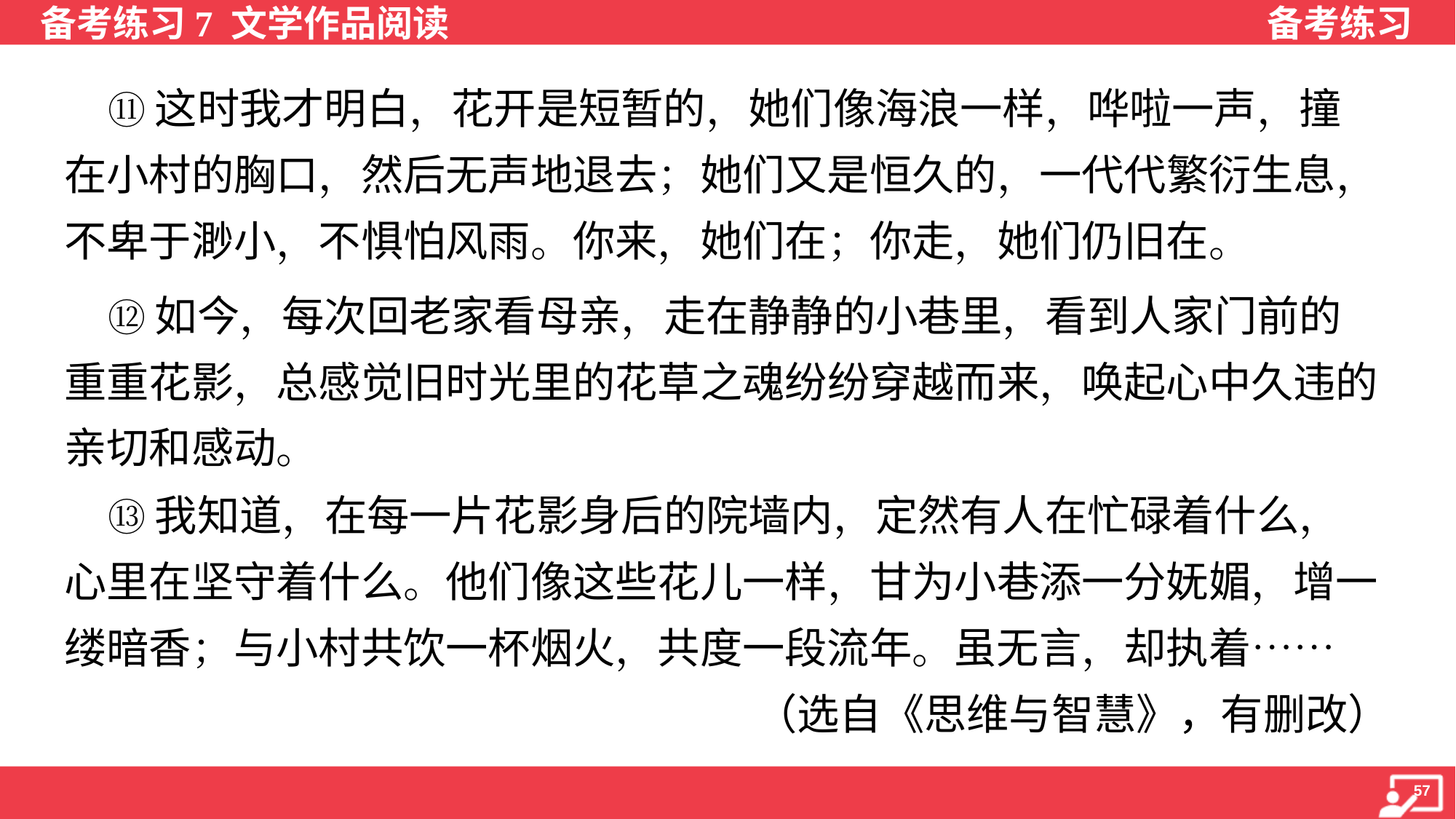

⑪这时我才明白，花开是短暂的，她们像海浪一样，哗啦一声，撞
在小村的胸口，然后无声地退去；她们又是恒久的，一代代繁衍生息，
不卑于渺小，不惧怕风雨。你来，她们在；你走，她们仍旧在。
    ⑫如今，每次回老家看母亲，走在静静的小巷里，看到人家门前的
重重花影，总感觉旧时光里的花草之魂纷纷穿越而来，唤起心中久违的
亲切和感动。
    ⑬我知道，在每一片花影身后的院墙内，定然有人在忙碌着什么，
心里在坚守着什么。他们像这些花儿一样，甘为小巷添一分妩媚，增一
缕暗香；与小村共饮一杯烟火，共度一段流年。虽无言，却执着……
（选自《思维与智慧》，有删改）